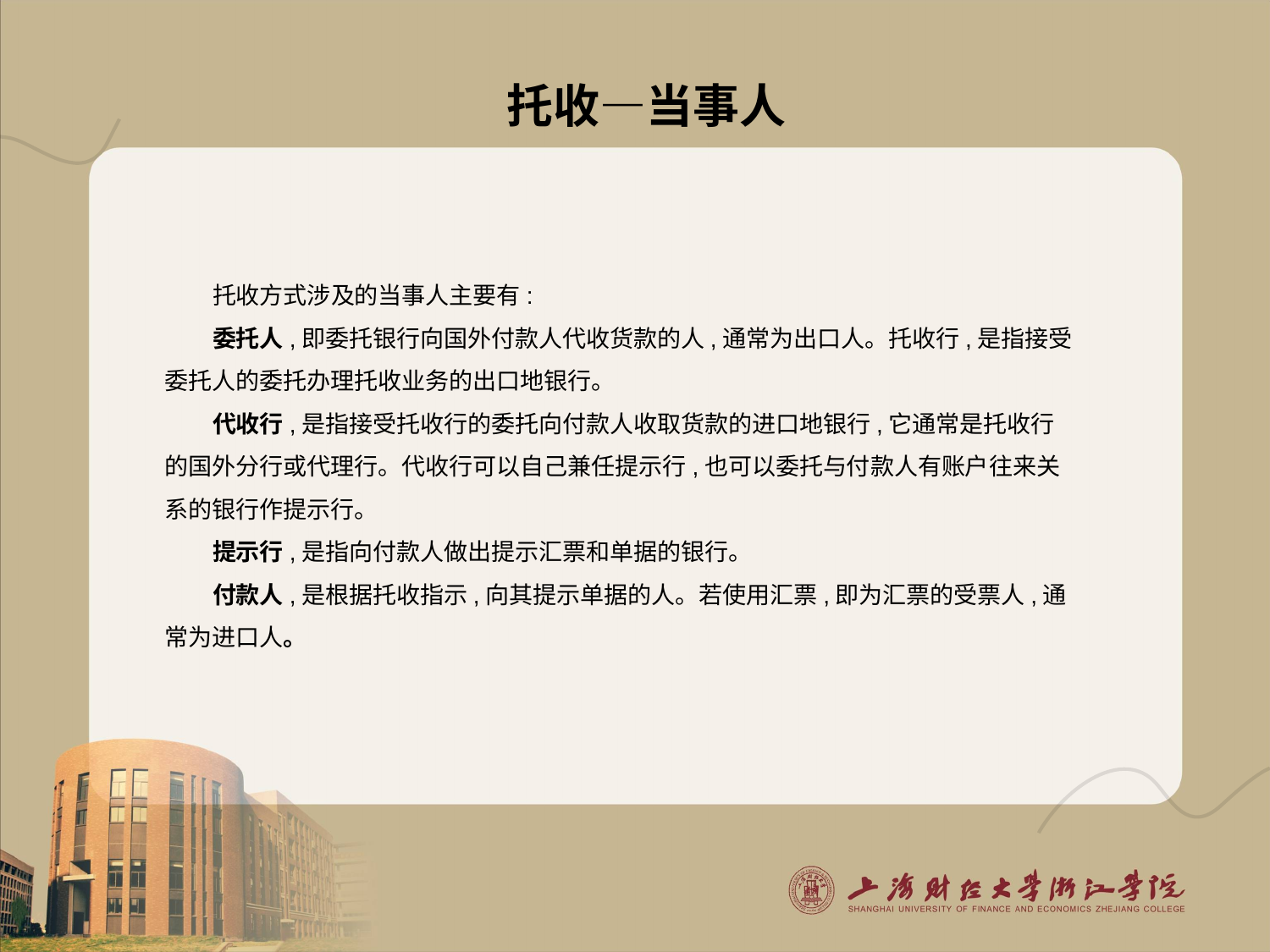

# 托收—当事人
托收方式涉及的当事人主要有:
委托人,即委托银行向国外付款人代收货款的人,通常为出口人。托收行,是指接受委托人的委托办理托收业务的出口地银行。
代收行,是指接受托收行的委托向付款人收取货款的进口地银行,它通常是托收行的国外分行或代理行。代收行可以自己兼任提示行,也可以委托与付款人有账户往来关系的银行作提示行。
提示行,是指向付款人做出提示汇票和单据的银行。
付款人,是根据托收指示,向其提示单据的人。若使用汇票,即为汇票的受票人,通常为进口人。